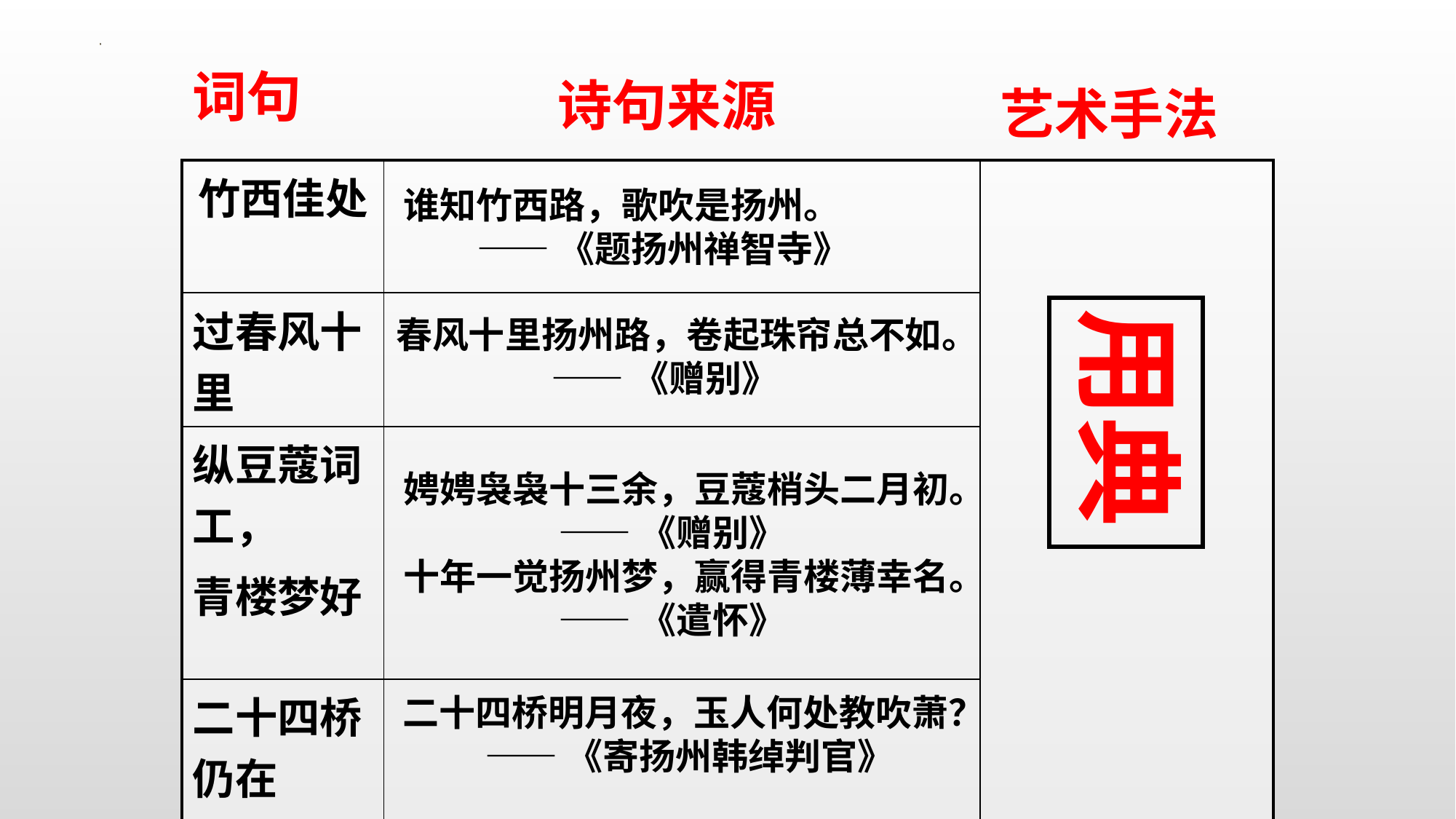

词句
诗句来源
艺术手法
| 竹西佳处 |  |  |
| --- | --- | --- |
| 过春风十里 |  |  |
| 纵豆蔻词工， 青楼梦好 |  |  |
| 二十四桥仍在 |  |  |
谁知竹西路，歌吹是扬州。
         ——《题扬州禅智寺》
用典
春风十里扬州路，卷起珠帘总不如。
                   ——《赠别》
娉娉袅袅十三余，豆蔻梢头二月初。
                   ——《赠别》
十年一觉扬州梦，赢得青楼薄幸名。
                   ——《遣怀》
二十四桥明月夜，玉人何处教吹萧？
          ——《寄扬州韩绰判官》